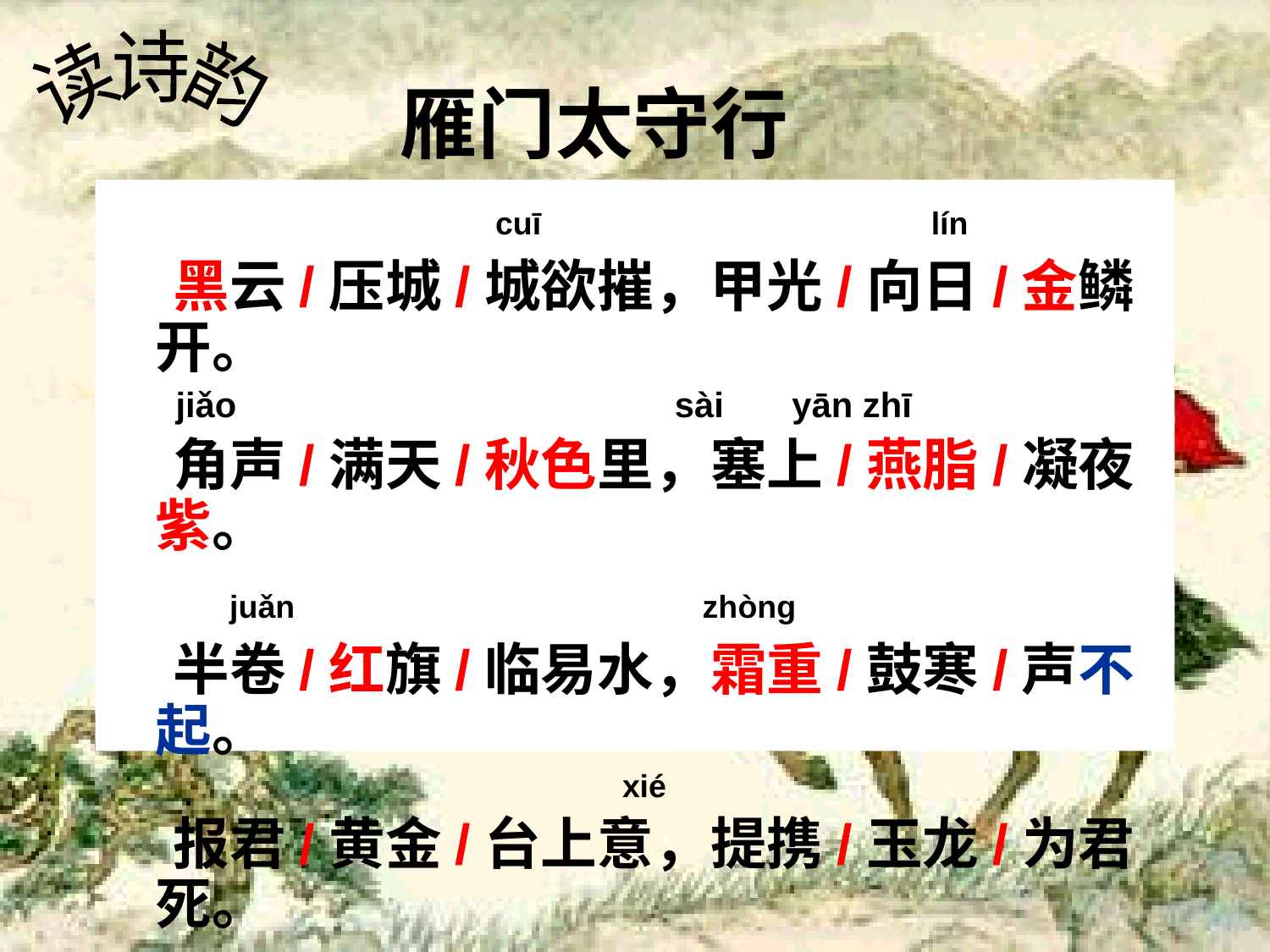

# 雁门太守行
读诗韵
　                         cuī                                            lín
    黑云/压城/城欲摧，甲光/向日/金鳞开。
　   jiǎo                                             sài       yān zhī
    角声/满天/秋色里，塞上/燕脂/凝夜紫。
　    juǎn                                              zhòng
    半卷/红旗/临易水，霜重/鼓寒/声不起。
　                                                                  xié
    报君/黄金/台上意，提携/玉龙/为君死。